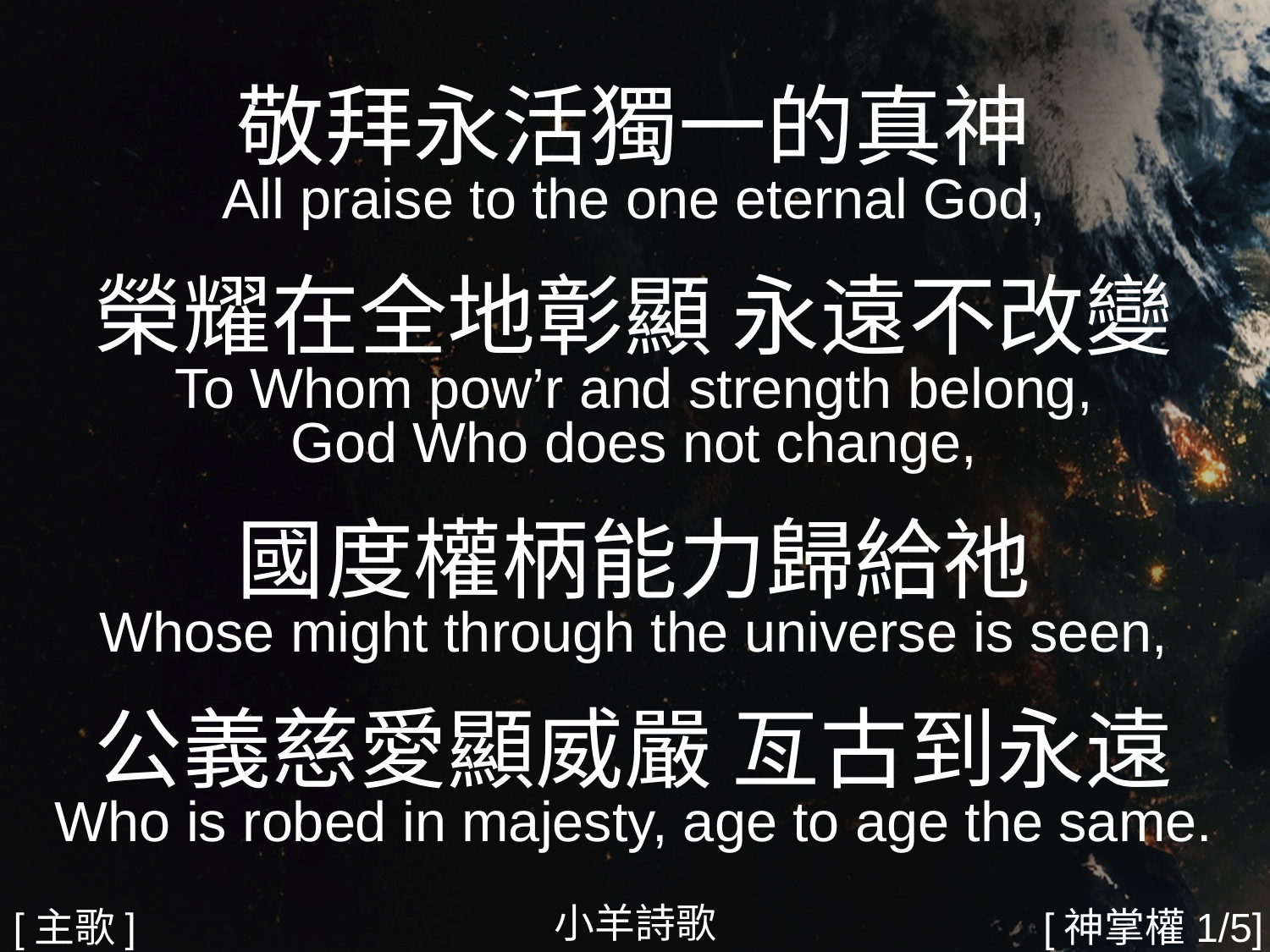

敬拜永活獨一的真神
All praise to the one eternal God,

榮耀在全地彰顯 永遠不改變
To Whom pow’r and strength belong,
God Who does not change,

國度權柄能力歸給祂
Whose might through the universe is seen,

公義慈愛顯威嚴 亙古到永遠
Who is robed in majesty, age to age the same.

#

小羊詩歌
[主歌]
[神掌權1/5]